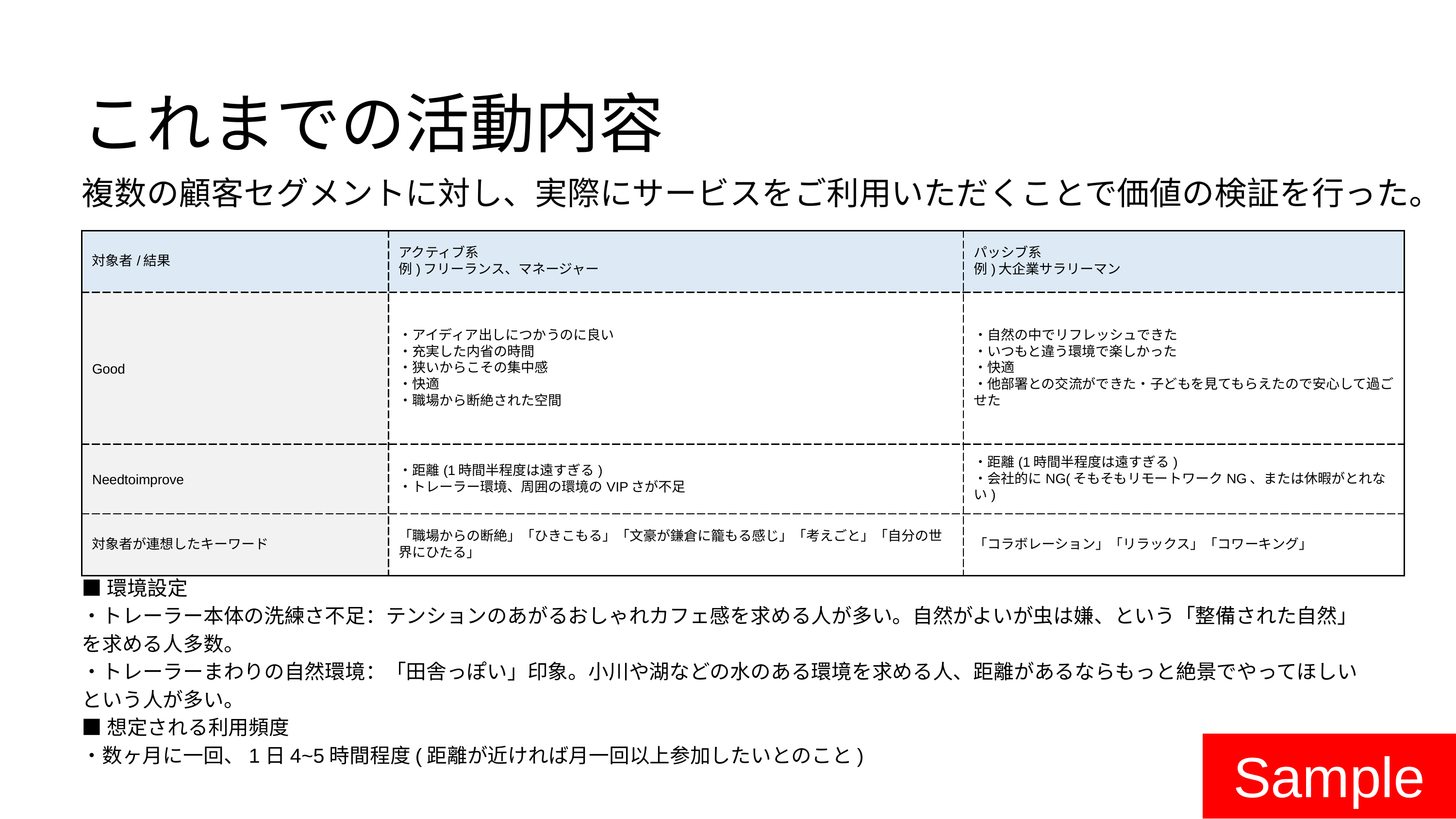

これまでの活動内容
複数の顧客セグメントに対し、実際にサービスをご利用いただくことで価値の検証を行った。
| 対象者/結果 | アクティブ系 例)フリーランス、マネージャー | パッシブ系 例)大企業サラリーマン |
| --- | --- | --- |
| Good | ・アイディア出しにつかうのに良い ・充実した内省の時間 ・狭いからこその集中感 ・快適 ・職場から断絶された空間 | ・自然の中でリフレッシュできた ・いつもと違う環境で楽しかった ・快適 ・他部署との交流ができた・子どもを見てもらえたので安心して過ごせた |
| Needtoimprove | ・距離(1時間半程度は遠すぎる) ・トレーラー環境、周囲の環境のVIPさが不足 | ・距離(1時間半程度は遠すぎる) ・会社的にNG(そもそもリモートワークNG、または休暇がとれない) |
| 対象者が連想したキーワード | 「職場からの断絶」「ひきこもる」「文豪が鎌倉に籠もる感じ」「考えごと」「自分の世界にひたる」 | 「コラボレーション」「リラックス」「コワーキング」 |
■トレーラーの可能性
・風、雨、日差しにより一日中テントでの作業はほぼ不可能ということが判明。一日仕事をした人は100%が「トレーラーが必須」と回答。
・「外よりトレーラーの中のほうが快適で意外」という声多数。体験して初めてトレーラーの価値を意識してもらえる状況。
■環境設定
・トレーラー本体の洗練さ不足：テンションのあがるおしゃれカフェ感を求める人が多い。自然がよいが虫は嫌、という「整備された自然」を求める人多数。
・トレーラーまわりの自然環境：「田舎っぽい」印象。小川や湖などの水のある環境を求める人、距離があるならもっと絶景でやってほしいという人が多い。
■想定される利用頻度
・数ヶ月に一回、1日4~5時間程度(距離が近ければ月一回以上参加したいとのこと)

Sample